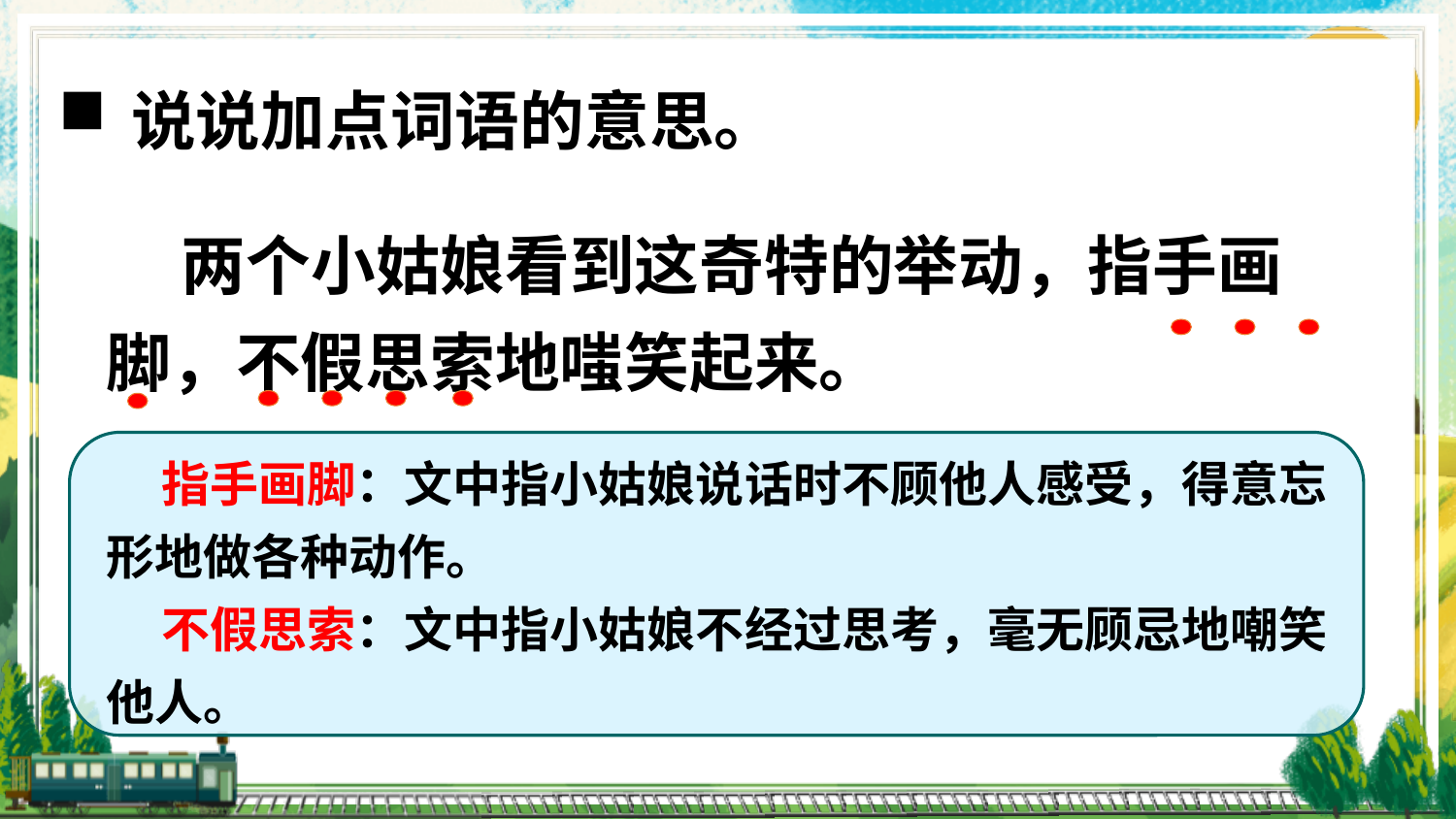

说说加点词语的意思。
    两个小姑娘看到这奇特的举动，指手画脚，不假思索地嗤笑起来。

    指手画脚：文中指小姑娘说话时不顾他人感受，得意忘形地做各种动作。
    不假思索：文中指小姑娘不经过思考，毫无顾忌地嘲笑他人。